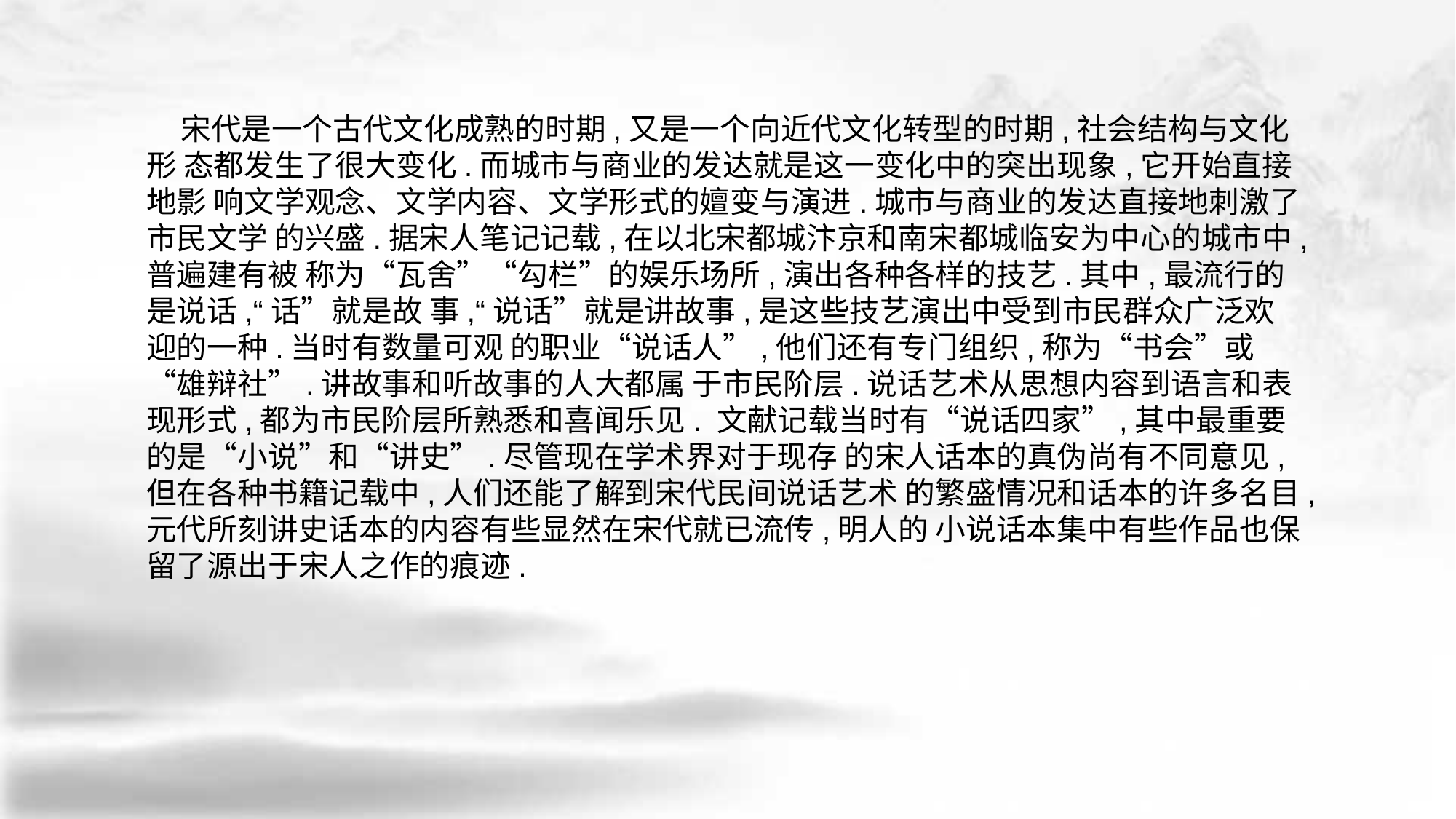

宋代是一个古代文化成熟的时期,又是一个向近代文化转型的时期,社会结构与文化形 态都发生了很大变化.而城市与商业的发达就是这一变化中的突出现象,它开始直接地影 响文学观念、文学内容、文学形式的嬗变与演进.城市与商业的发达直接地刺激了市民文学 的兴盛.据宋人笔记记载,在以北宋都城汴京和南宋都城临安为中心的城市中,普遍建有被 称为“瓦舍”“勾栏”的娱乐场所,演出各种各样的技艺.其中,最流行的是说话,“话”就是故 事,“说话”就是讲故事,是这些技艺演出中受到市民群众广泛欢迎的一种.当时有数量可观 的职业“说话人”,他们还有专门组织,称为“书会”或“雄辩社”.讲故事和听故事的人大都属 于市民阶层.说话艺术从思想内容到语言和表现形式,都为市民阶层所熟悉和喜闻乐见. 文献记载当时有“说话四家”,其中最重要的是“小说”和“讲史”.尽管现在学术界对于现存 的宋人话本的真伪尚有不同意见,但在各种书籍记载中,人们还能了解到宋代民间说话艺术 的繁盛情况和话本的许多名目,元代所刻讲史话本的内容有些显然在宋代就已流传,明人的 小说话本集中有些作品也保留了源出于宋人之作的痕迹.